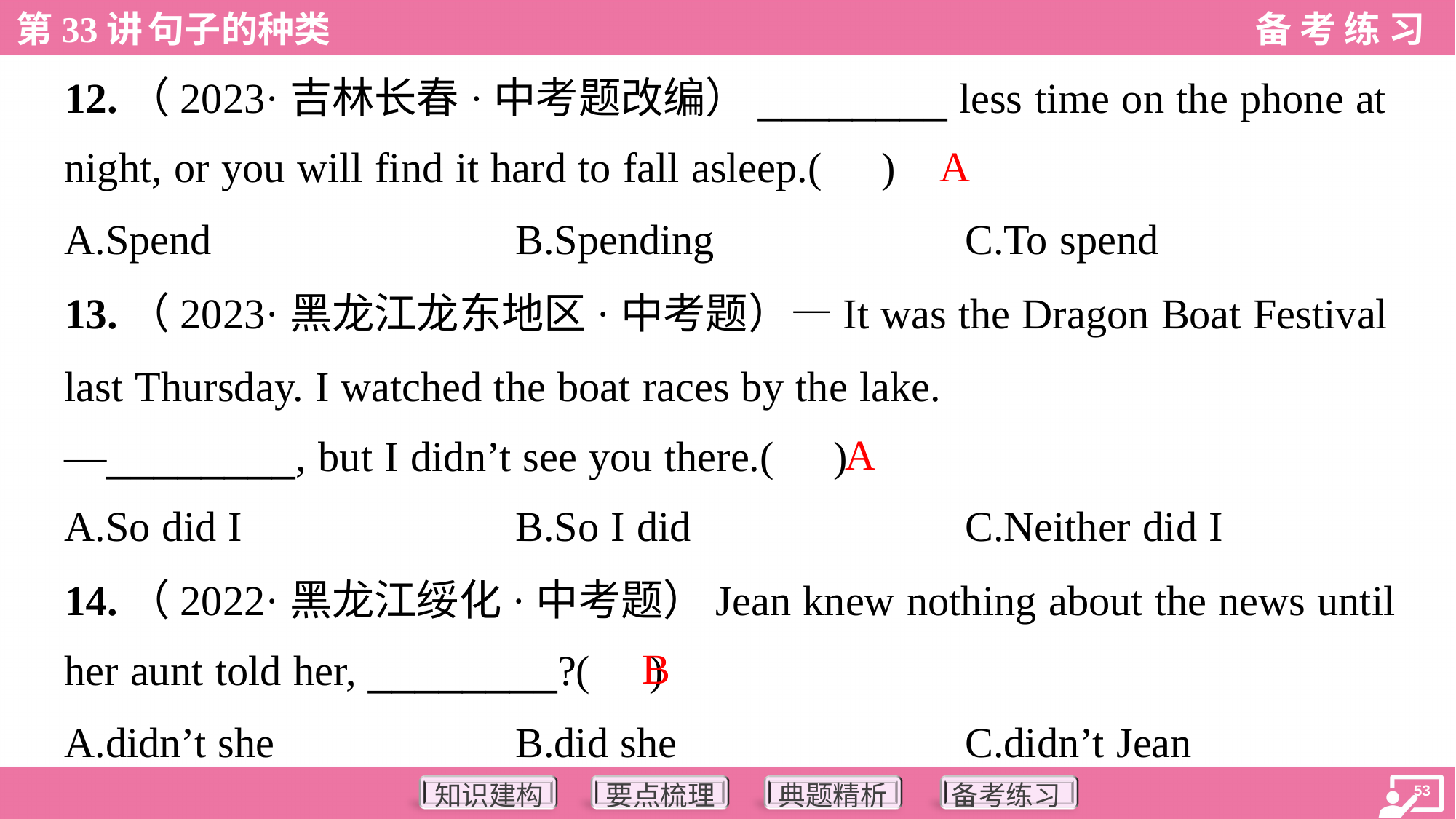

12.（2023·吉林长春·中考题改编）________ less time on the phone at
night, or you will find it hard to fall asleep.(     )
A
A.Spend	B.Spending	C.To spend
13.（2023·黑龙江龙东地区·中考题）—It was the Dragon Boat Festival
last Thursday. I watched the boat races by the lake.
—________, but I didn’t see you there.(     )
A
A.So did I	B.So I did	C.Neither did I
14.（2022·黑龙江绥化·中考题）Jean knew nothing about the news until
her aunt told her, ________?(     )
B
A.didn’t she	B.did she	C.didn’t Jean